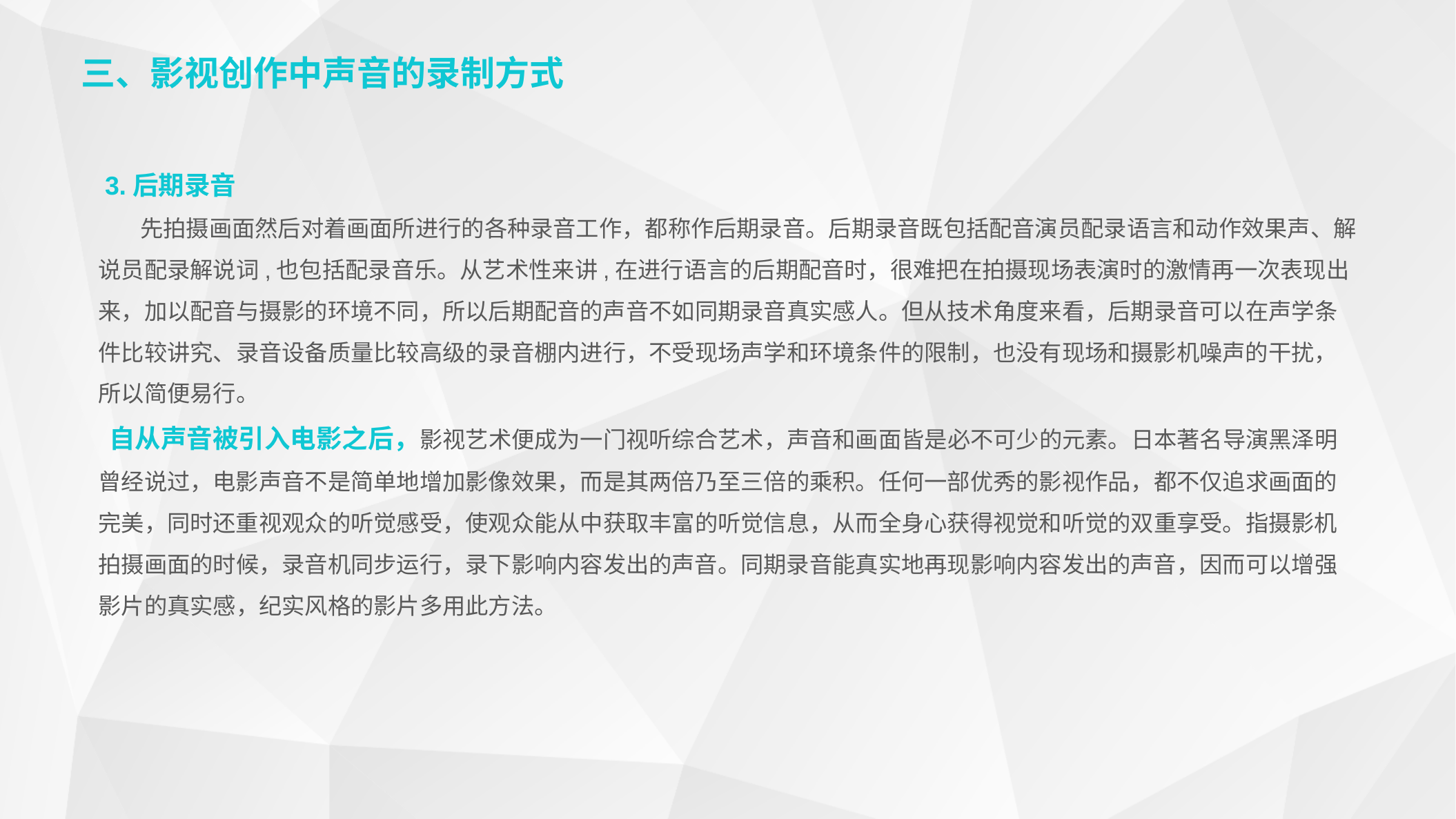

三、影视创作中声音的录制方式
 3.后期录音
       先拍摄画面然后对着画面所进行的各种录音工作，都称作后期录音。后期录音既包括配音演员配录语言和动作效果声、解说员配录解说词,也包括配录音乐。从艺术性来讲,在进行语言的后期配音时，很难把在拍摄现场表演时的激情再一次表现出来，加以配音与摄影的环境不同，所以后期配音的声音不如同期录音真实感人。但从技术角度来看，后期录音可以在声学条件比较讲究、录音设备质量比较高级的录音棚内进行，不受现场声学和环境条件的限制，也没有现场和摄影机噪声的干扰，所以简便易行。
 自从声音被引入电影之后，影视艺术便成为一门视听综合艺术，声音和画面皆是必不可少的元素。日本著名导演黑泽明曾经说过，电影声音不是简单地增加影像效果，而是其两倍乃至三倍的乘积。任何一部优秀的影视作品，都不仅追求画面的完美，同时还重视观众的听觉感受，使观众能从中获取丰富的听觉信息，从而全身心获得视觉和听觉的双重享受。指摄影机拍摄画面的时候，录音机同步运行，录下影响内容发出的声音。同期录音能真实地再现影响内容发出的声音，因而可以增强影片的真实感，纪实风格的影片多用此方法。